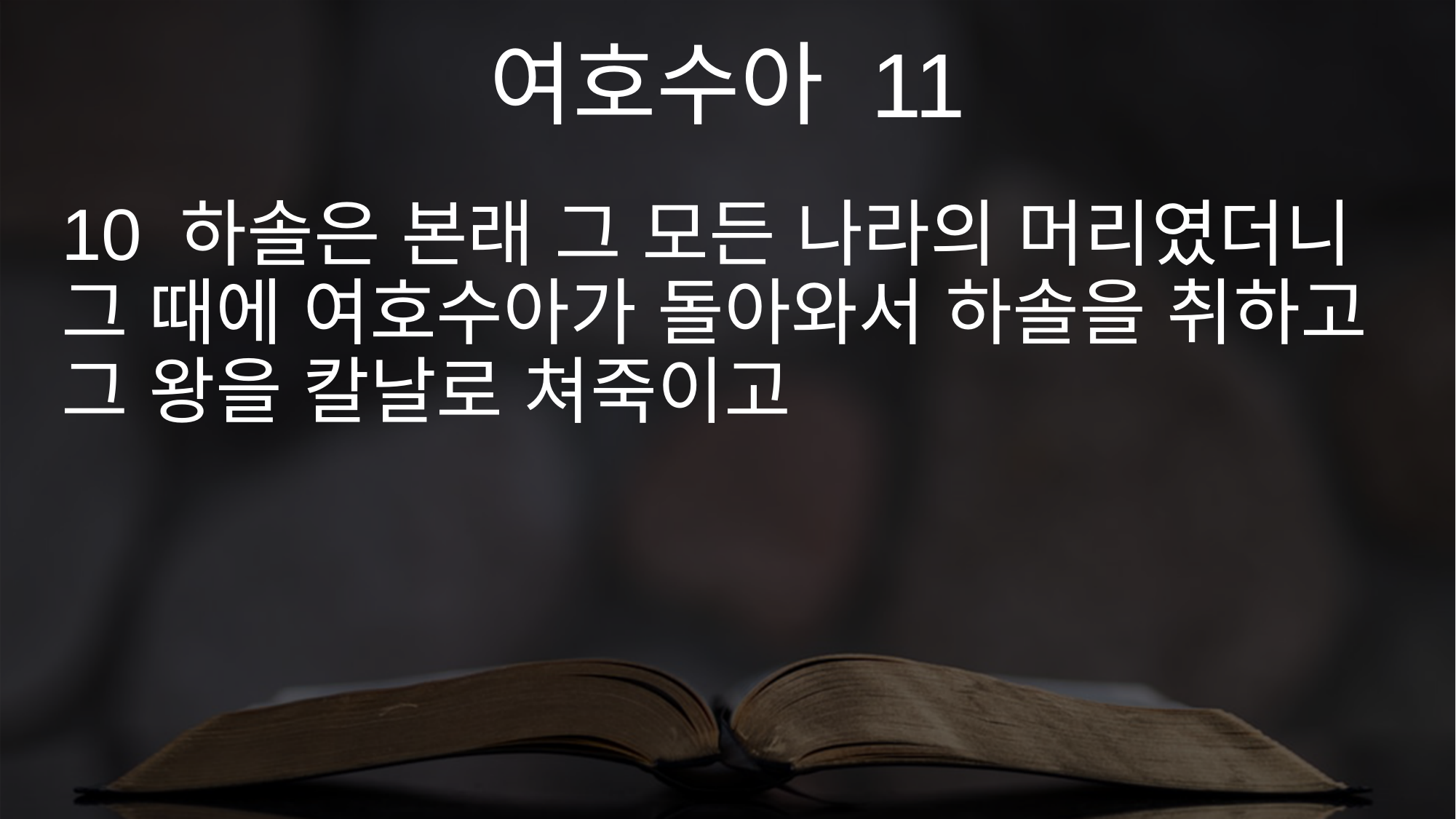

여호수아 11
10 하솔은 본래 그 모든 나라의 머리였더니 그 때에 여호수아가 돌아와서 하솔을 취하고 그 왕을 칼날로 쳐죽이고